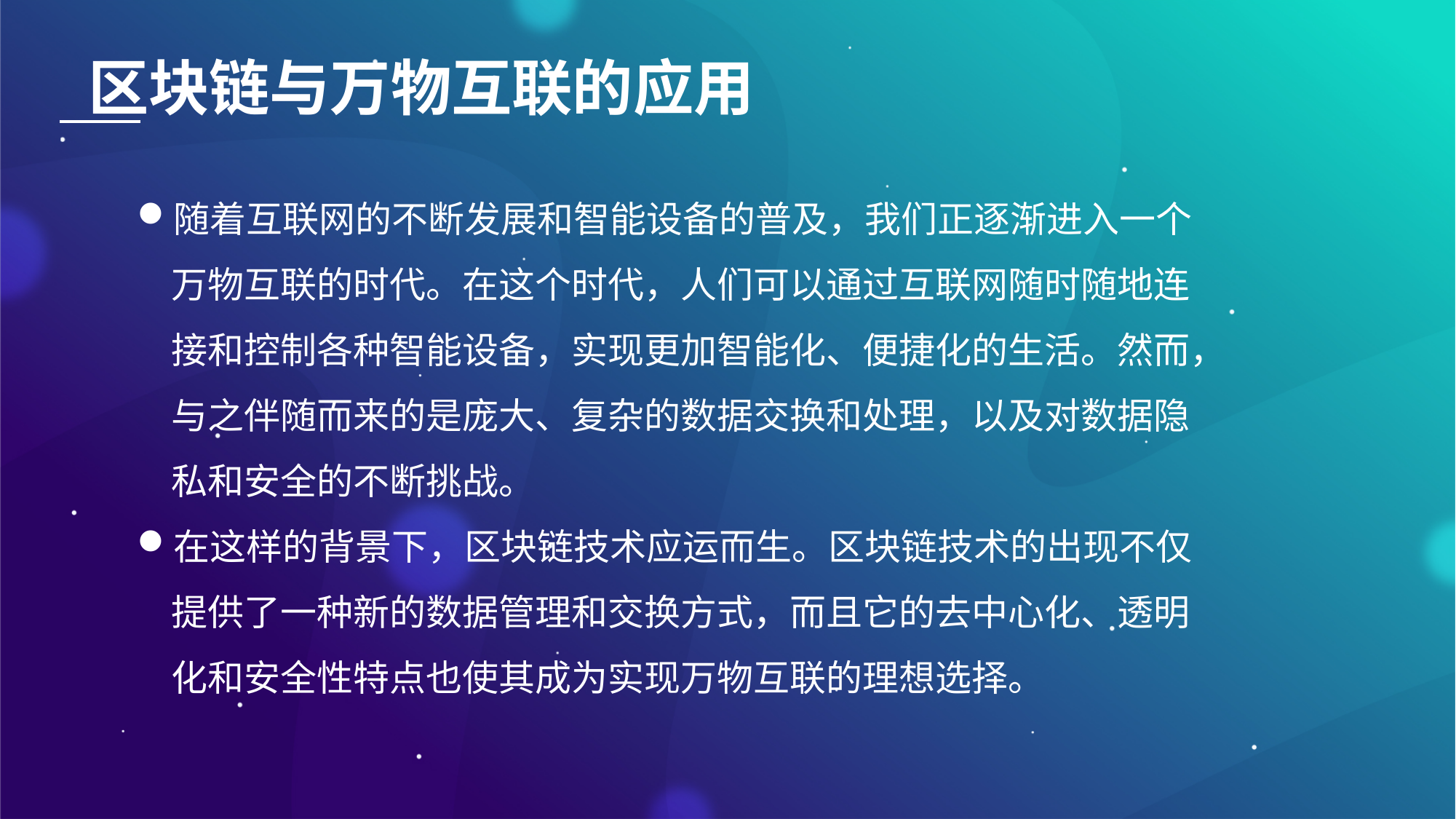

区块链与万物互联的应用
随着互联网的不断发展和智能设备的普及，我们正逐渐进入一个万物互联的时代。在这个时代，人们可以通过互联网随时随地连接和控制各种智能设备，实现更加智能化、便捷化的生活。然而，与之伴随而来的是庞大、复杂的数据交换和处理，以及对数据隐私和安全的不断挑战。
在这样的背景下，区块链技术应运而生。区块链技术的出现不仅提供了一种新的数据管理和交换方式，而且它的去中心化、透明化和安全性特点也使其成为实现万物互联的理想选择。